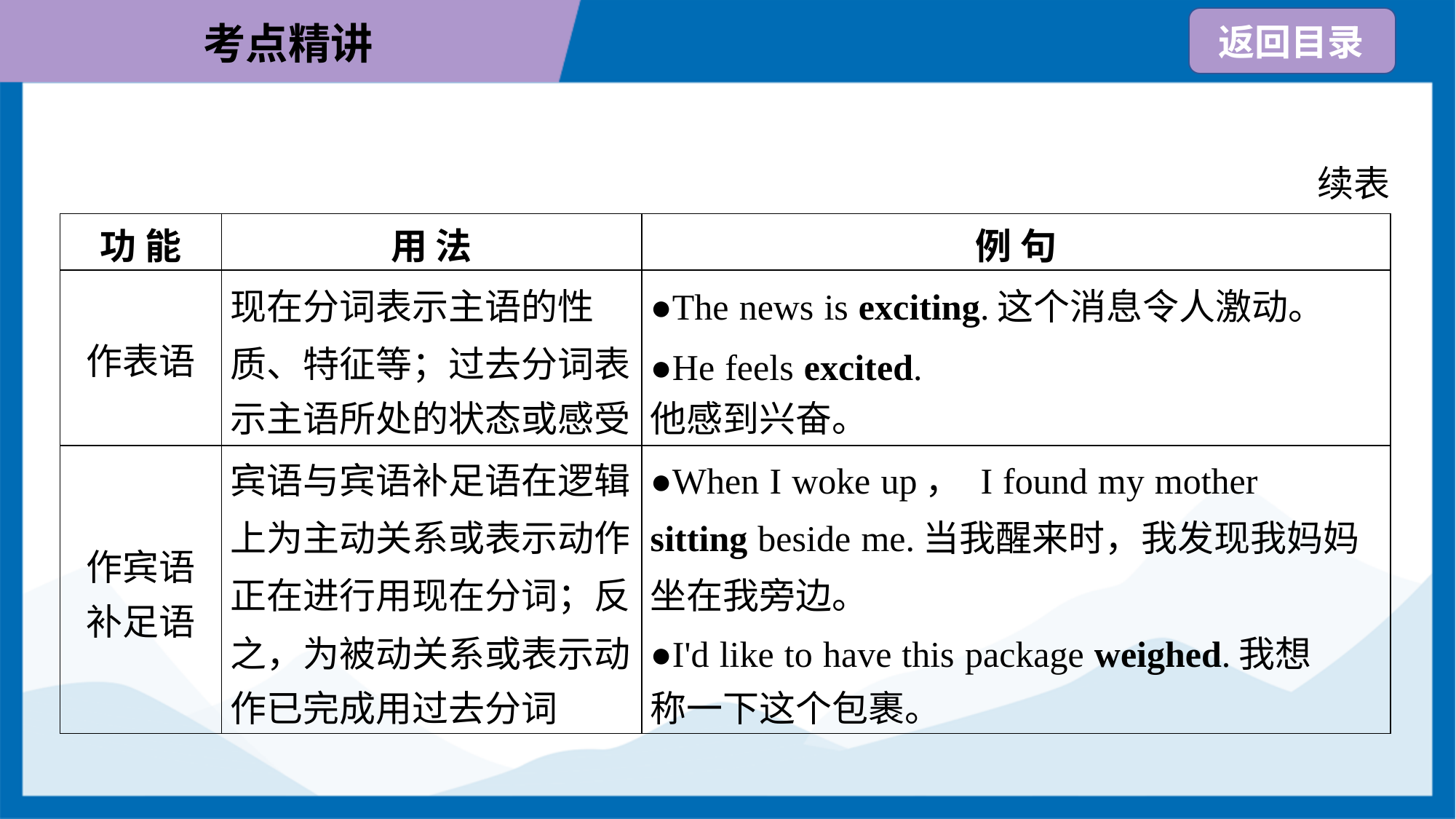

续表
| 功 能 | 用 法 | 例 句 |
| --- | --- | --- |
| 作表语 | 现在分词表示主语的性 质、特征等；过去分词表 示主语所处的状态或感受 | ●The news is exciting.这个消息令人激动。 ●He feels excited. 他感到兴奋。 |
| 作宾语 补足语 | 宾语与宾语补足语在逻辑 上为主动关系或表示动作 正在进行用现在分词；反 之，为被动关系或表示动 作已完成用过去分词 | ●When I woke up， I found my mother sitting beside me.当我醒来时，我发现我妈妈 坐在我旁边。 ●I'd like to have this package weighed.我想 称一下这个包裹。 |